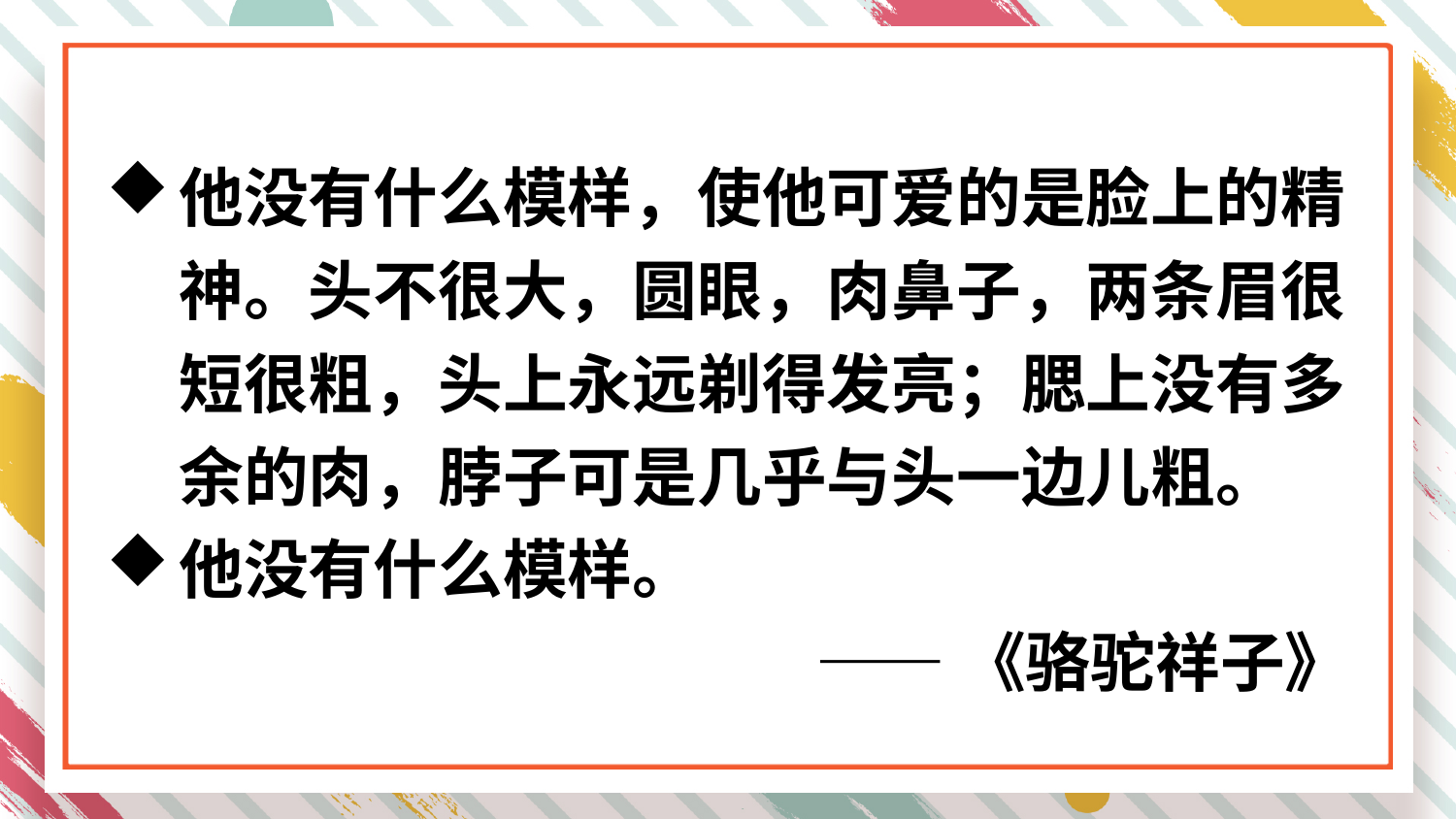

他没有什么模样，使他可爱的是脸上的精神。头不很大，圆眼，肉鼻子，两条眉很短很粗，头上永远剃得发亮；腮上没有多余的肉，脖子可是几乎与头一边儿粗。
他没有什么模样。
——《骆驼祥子》